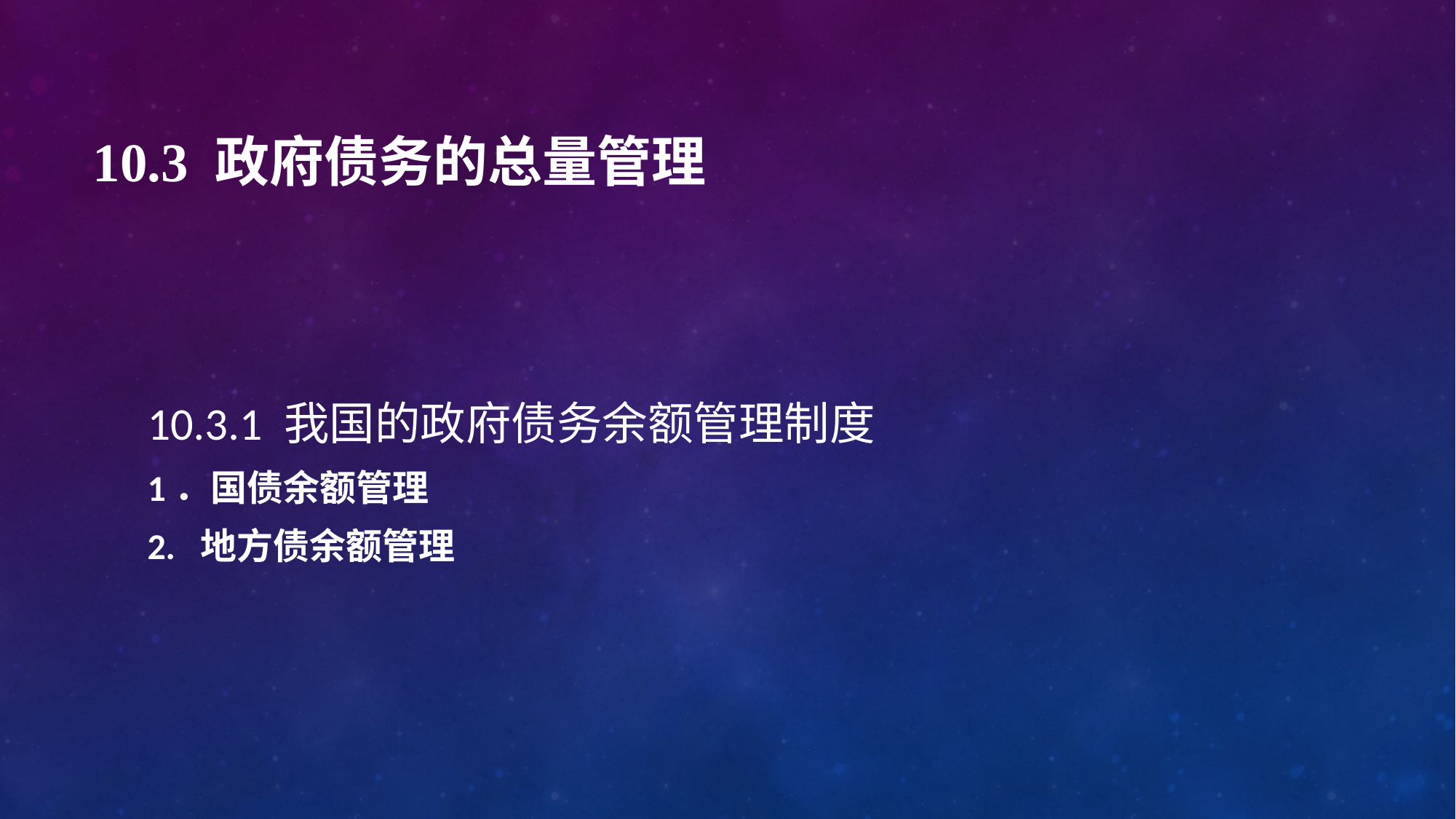

# 10.3 政府债务的总量管理
10.3.1 我国的政府债务余额管理制度
1．国债余额管理
2.  地方债余额管理